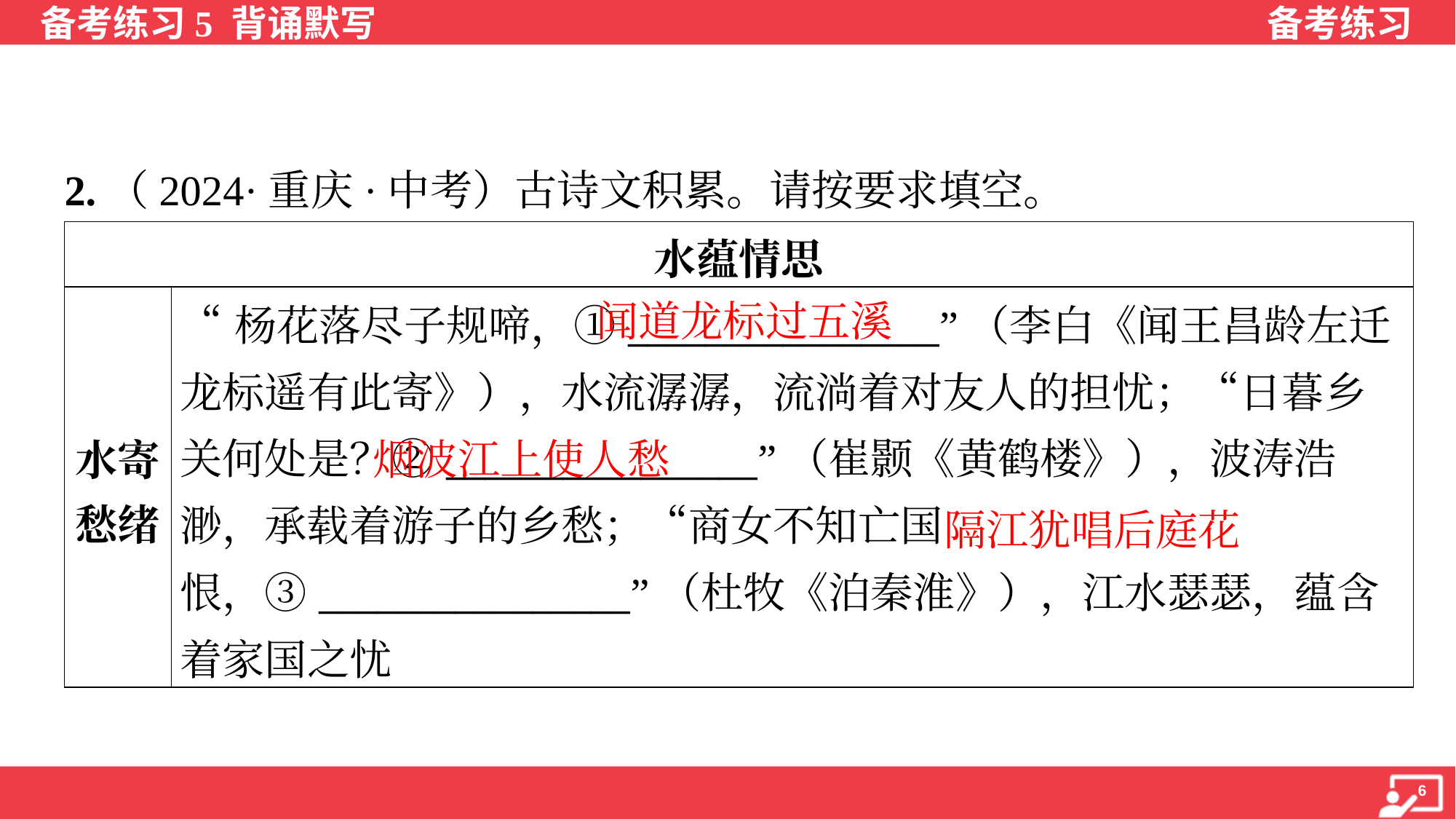

2.（2024·重庆·中考）古诗文积累。请按要求填空。
| 水蕴情思 |  |
| --- | --- |
| 水寄 愁绪 | “杨花落尽子规啼，①\_\_\_\_\_\_\_\_\_\_\_\_\_\_\_\_”（李白《闻王昌龄左迁龙标遥有此寄》），水流潺潺，流淌着对友人的担忧；“日暮乡关何处是？②\_\_\_\_\_\_\_\_\_\_\_\_\_\_\_\_”（崔颢《黄鹤楼》），波涛浩渺，承载着游子的乡愁；“商女不知亡国恨，③\_\_\_\_\_\_\_\_\_\_\_\_\_\_\_\_”（杜牧《泊秦淮》），江水瑟瑟，蕴含着家国之忧 |
闻道龙标过五溪
烟波江上使人愁
隔江犹唱后庭花